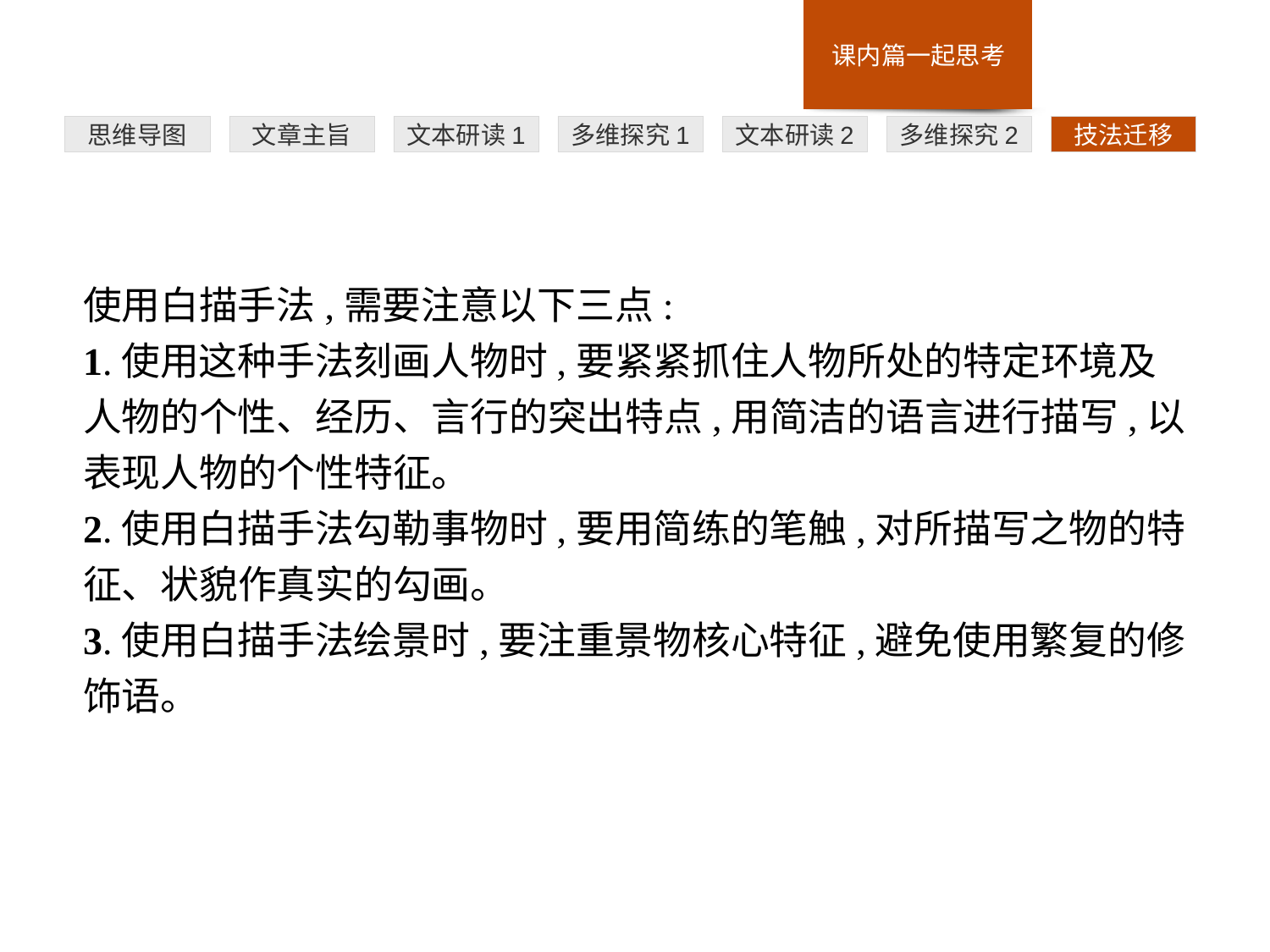

多维探究1
思维导图
文章主旨
文本研读1
文本研读2
多维探究2
技法迁移
使用白描手法,需要注意以下三点:
1.使用这种手法刻画人物时,要紧紧抓住人物所处的特定环境及人物的个性、经历、言行的突出特点,用简洁的语言进行描写,以表现人物的个性特征。
2.使用白描手法勾勒事物时,要用简练的笔触,对所描写之物的特征、状貌作真实的勾画。
3.使用白描手法绘景时,要注重景物核心特征,避免使用繁复的修饰语。